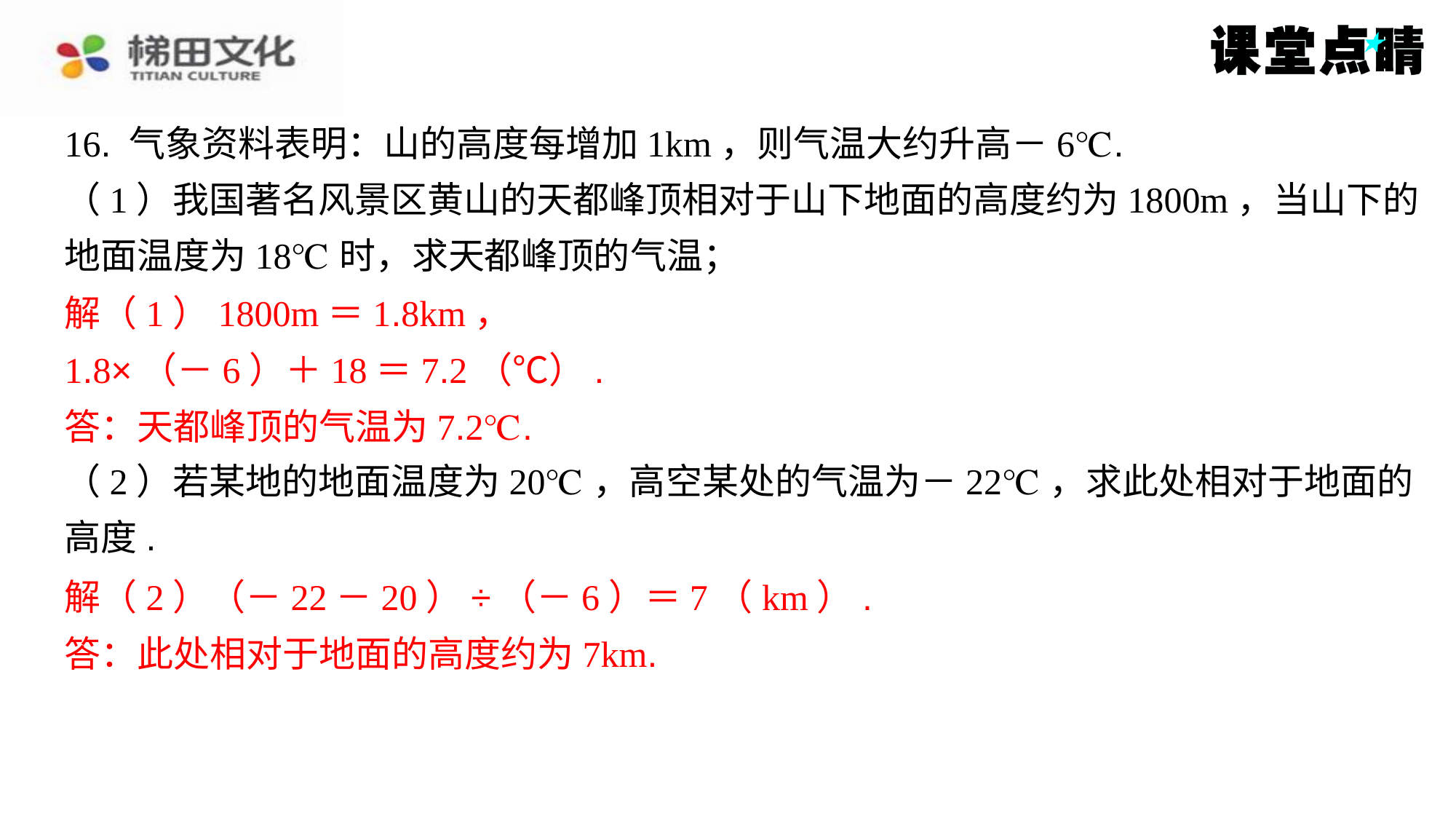

16. 气象资料表明：山的高度每增加1km，则气温大约升高－6℃.
（1）我国著名风景区黄山的天都峰顶相对于山下地面的高度约为1800m，当山下的
地面温度为18℃时，求天都峰顶的气温；
解（1）1800m＝1.8km，
1.8×（－6）＋18＝7.2（℃）.
答：天都峰顶的气温为7.2℃.
（2）若某地的地面温度为20℃，高空某处的气温为－22℃，求此处相对于地面的
高度.
解（2）（－22－20）÷（－6）＝7（km）.
答：此处相对于地面的高度约为7km.
解（1）1800m＝1.8km，
1.8×（－6）＋18＝7.2（℃）.
答：天都峰顶的气温为7.2℃.
解（2）（－22－20）÷（－6）＝7（km）.
答：此处相对于地面的高度约为7km.